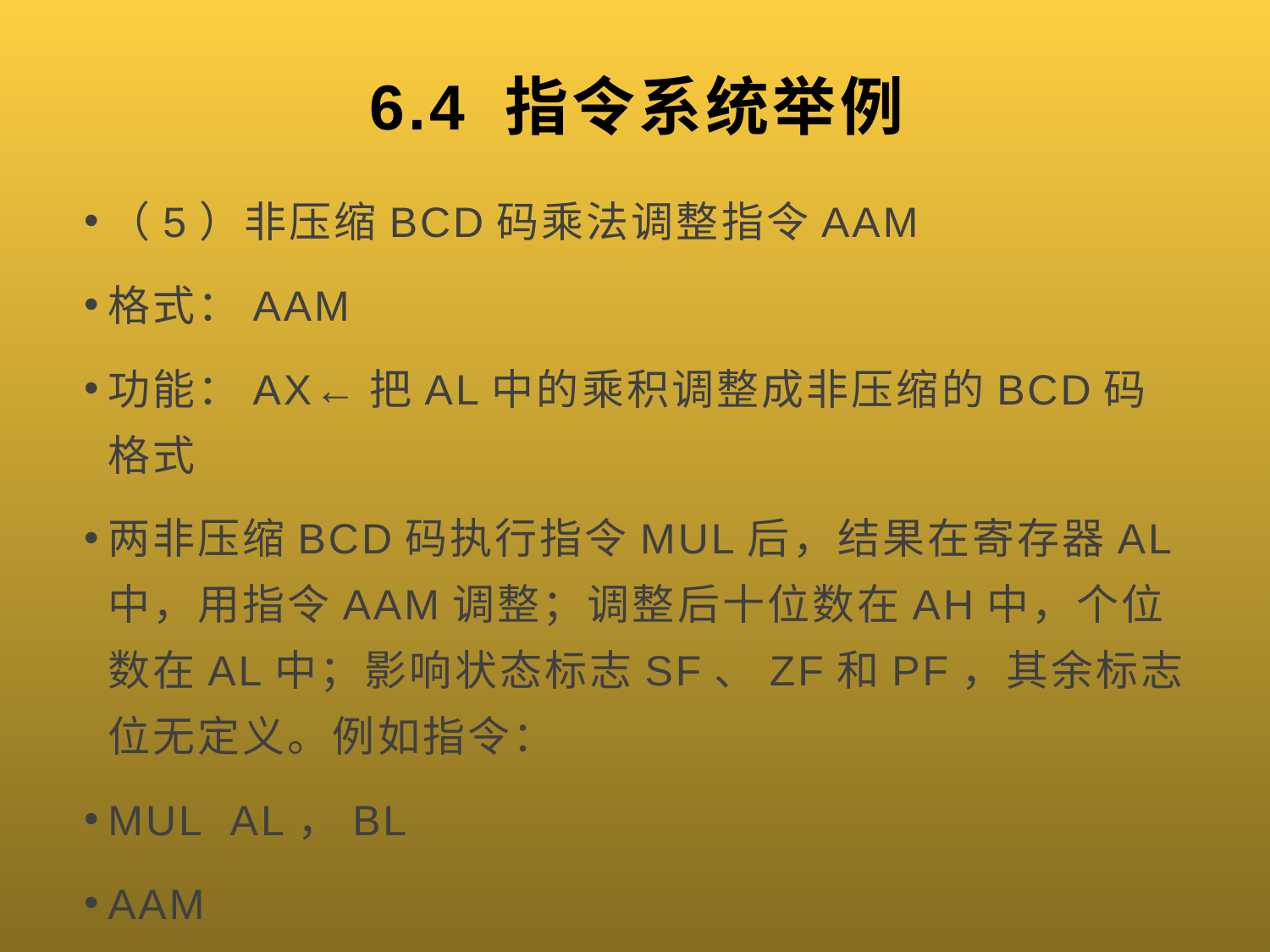

# 6.4 指令系统举例
（5）非压缩BCD码乘法调整指令AAM
格式：AAM
功能：AX←把AL中的乘积调整成非压缩的BCD码格式
两非压缩BCD码执行指令MUL后，结果在寄存器AL中，用指令AAM调整；调整后十位数在AH中，个位数在AL中；影响状态标志SF、ZF和PF，其余标志位无定义。例如指令：
MUL  AL，BL
AAM